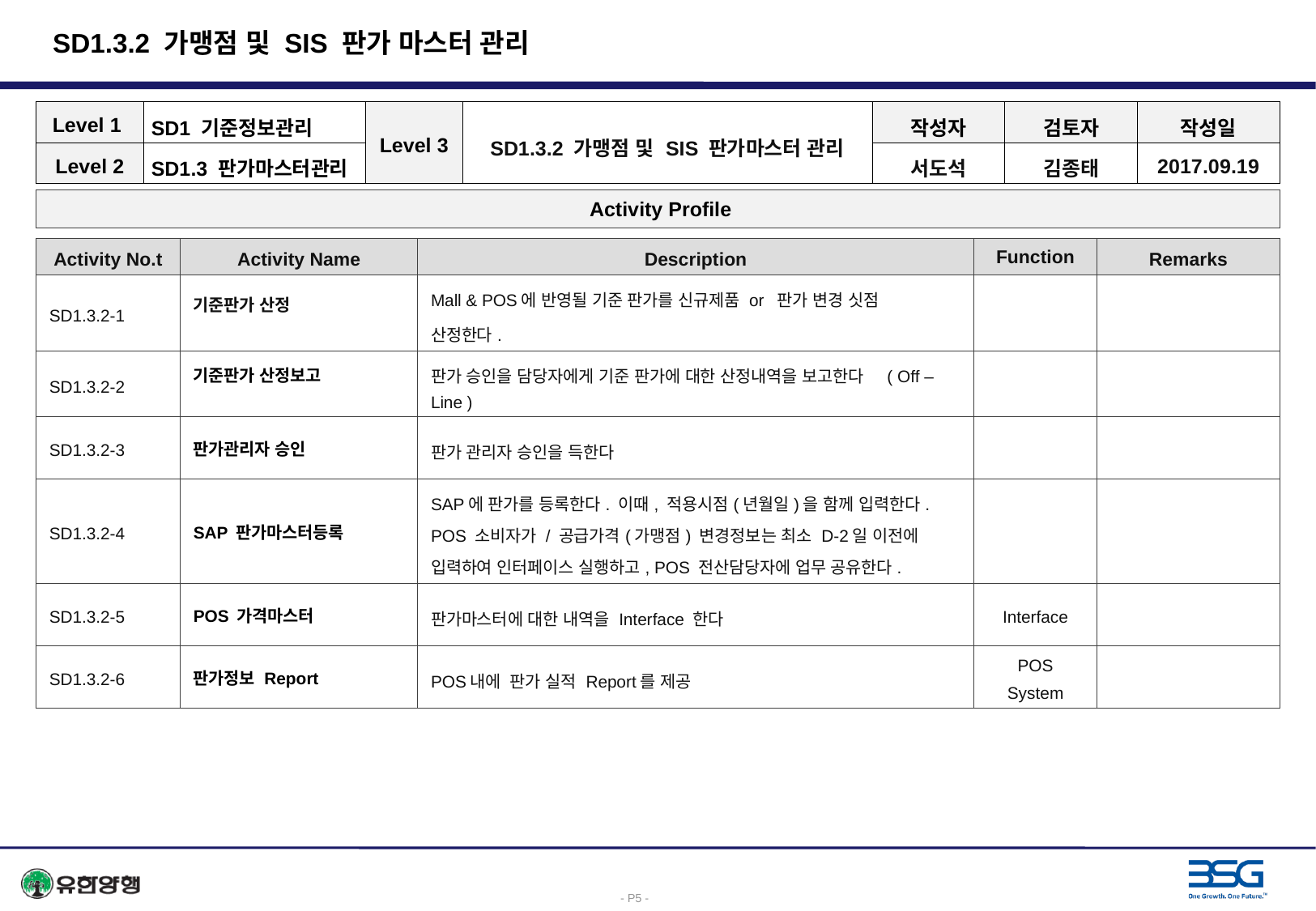

# SD1.3.2 가맹점 및 SIS 판가 마스터 관리
| Level 1 | SD1 기준정보관리 | Level 3 | SD1.3.2 가맹점 및 SIS 판가마스터 관리 | 작성자 | 검토자 | 작성일 |
| --- | --- | --- | --- | --- | --- | --- |
| Level 2 | SD1.3 판가마스터관리 |  |  | 서도석 | 김종태 | 2017.09.19 |
 Activity Profile
| Activity No.t | Activity Name | Description | Function | Remarks |
| --- | --- | --- | --- | --- |
| SD1.3.2-1 | 기준판가 산정 | Mall & POS에 반영될 기준 판가를 신규제품 or 판가 변경 싯점 산정한다. |  |  |
| SD1.3.2-2 | 기준판가 산정보고 | 판가 승인을 담당자에게 기준 판가에 대한 산정내역을 보고한다 ( Off – Line ) |  |  |
| SD1.3.2-3 | 판가관리자 승인 | 판가 관리자 승인을 득한다 |  |  |
| SD1.3.2-4 | SAP 판가마스터등록 | SAP에 판가를 등록한다. 이때, 적용시점(년월일)을 함께 입력한다. POS 소비자가 / 공급가격(가맹점) 변경정보는 최소 D-2일 이전에 입력하여 인터페이스 실행하고, POS 전산담당자에 업무 공유한다. |  |  |
| SD1.3.2-5 | POS 가격마스터 | 판가마스터에 대한 내역을 Interface 한다 | Interface |  |
| SD1.3.2-6 | 판가정보 Report | POS내에 판가 실적 Report를 제공 | POS System |  |